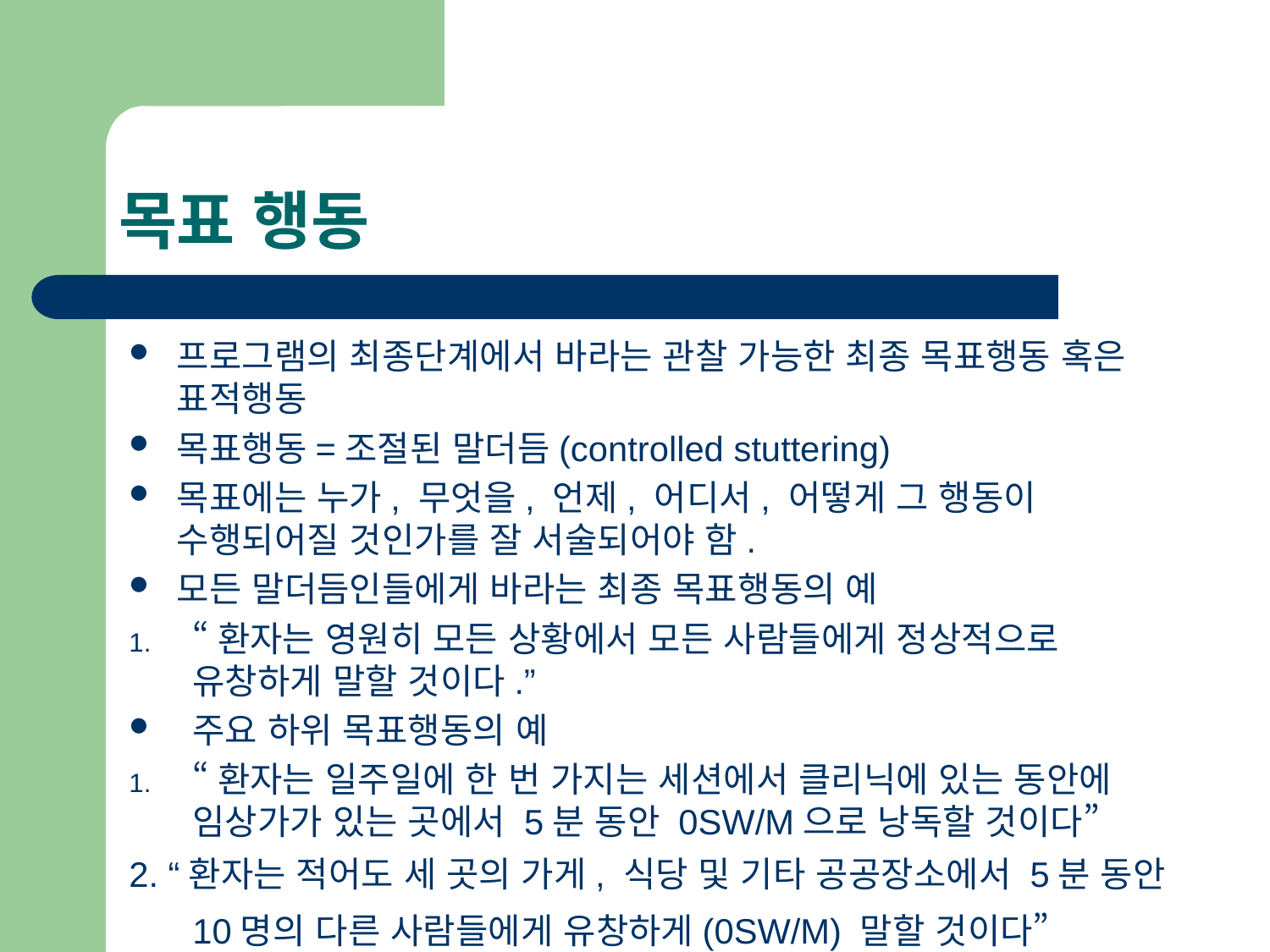

# 목표 행동
프로그램의 최종단계에서 바라는 관찰 가능한 최종 목표행동 혹은 표적행동
목표행동=조절된 말더듬(controlled stuttering)
목표에는 누가, 무엇을, 언제, 어디서, 어떻게 그 행동이 수행되어질 것인가를 잘 서술되어야 함.
모든 말더듬인들에게 바라는 최종 목표행동의 예
“환자는 영원히 모든 상황에서 모든 사람들에게 정상적으로 유창하게 말할 것이다.”
주요 하위 목표행동의 예
“환자는 일주일에 한 번 가지는 세션에서 클리닉에 있는 동안에 임상가가 있는 곳에서 5분 동안 0SW/M으로 낭독할 것이다”
2. “환자는 적어도 세 곳의 가게, 식당 및 기타 공공장소에서 5분 동안 10명의 다른 사람들에게 유창하게(0SW/M) 말할 것이다”